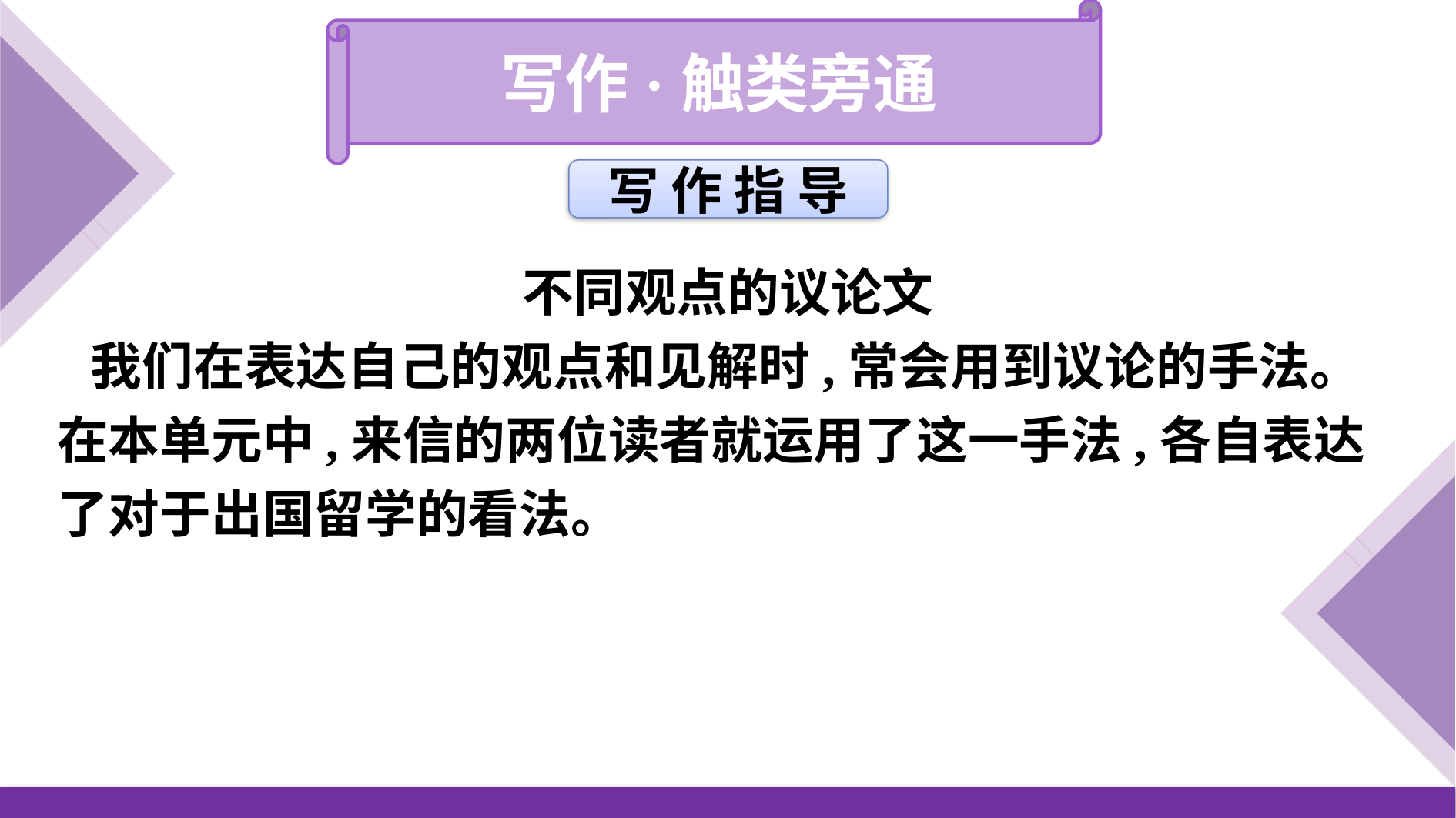

写作·触类旁通
写 作 指 导
不同观点的议论文
我们在表达自己的观点和见解时,常会用到议论的手法。在本单元中,来信的两位读者就运用了这一手法,各自表达了对于出国留学的看法。